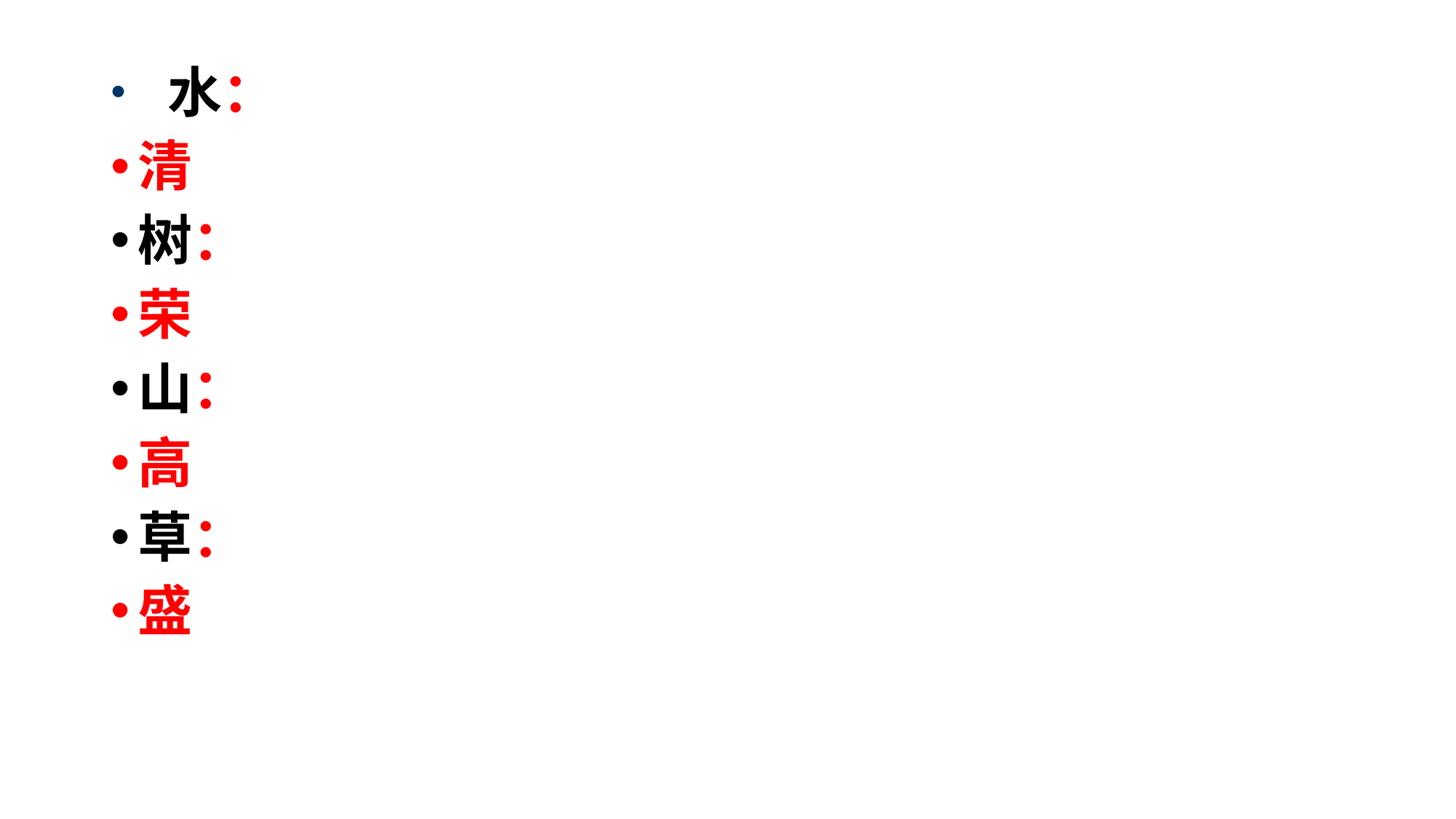

水：
清
树：
荣
山：
高
草：
盛